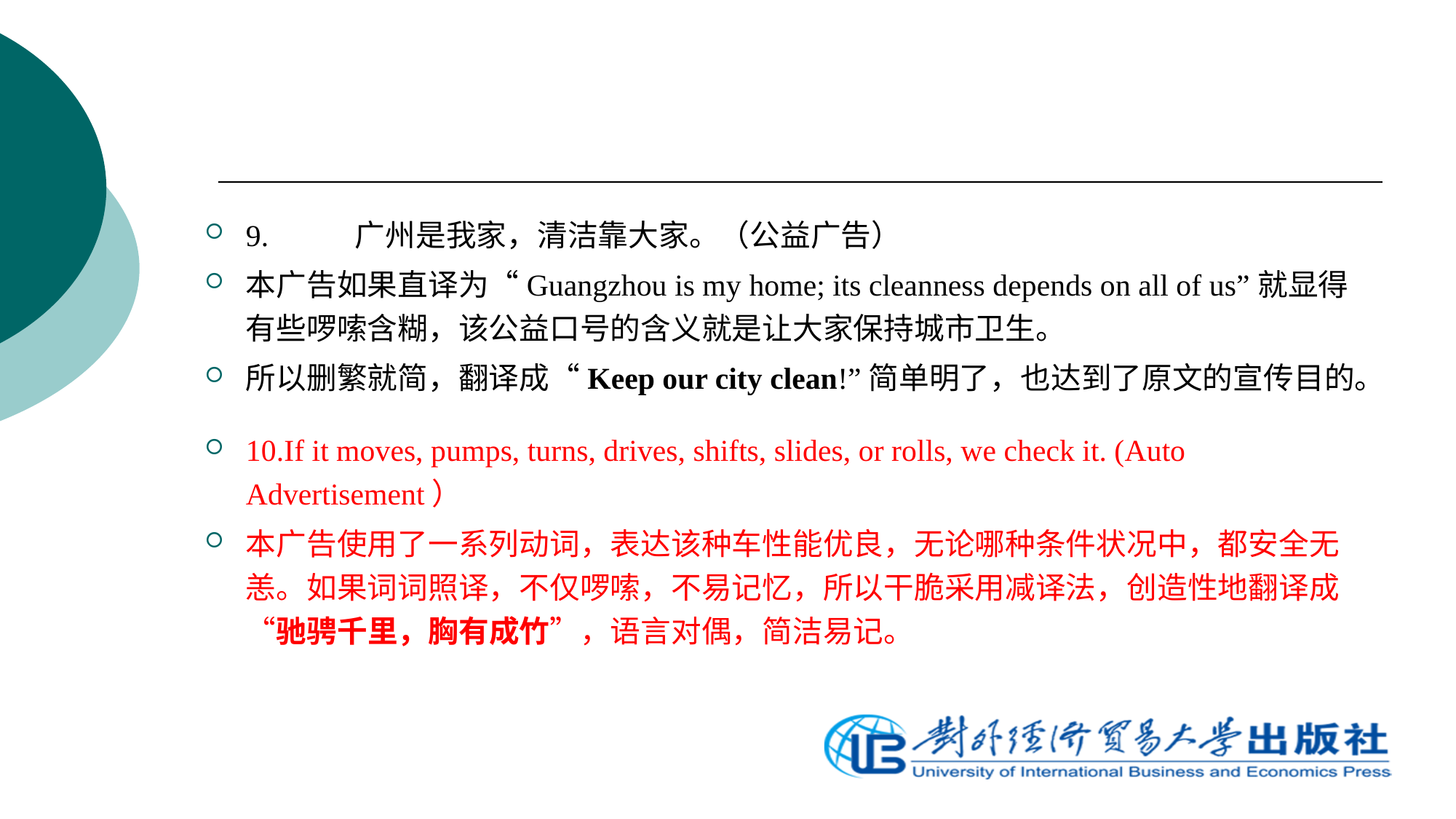

9.	广州是我家，清洁靠大家。（公益广告）
本广告如果直译为“Guangzhou is my home; its cleanness depends on all of us”就显得有些啰嗦含糊，该公益口号的含义就是让大家保持城市卫生。
所以删繁就简，翻译成“Keep our city clean!”简单明了，也达到了原文的宣传目的。

10.If it moves, pumps, turns, drives, shifts, slides, or rolls, we check it. (Auto Advertisement）
本广告使用了一系列动词，表达该种车性能优良，无论哪种条件状况中，都安全无恙。如果词词照译，不仅啰嗦，不易记忆，所以干脆采用减译法，创造性地翻译成“驰骋千里，胸有成竹”，语言对偶，简洁易记。